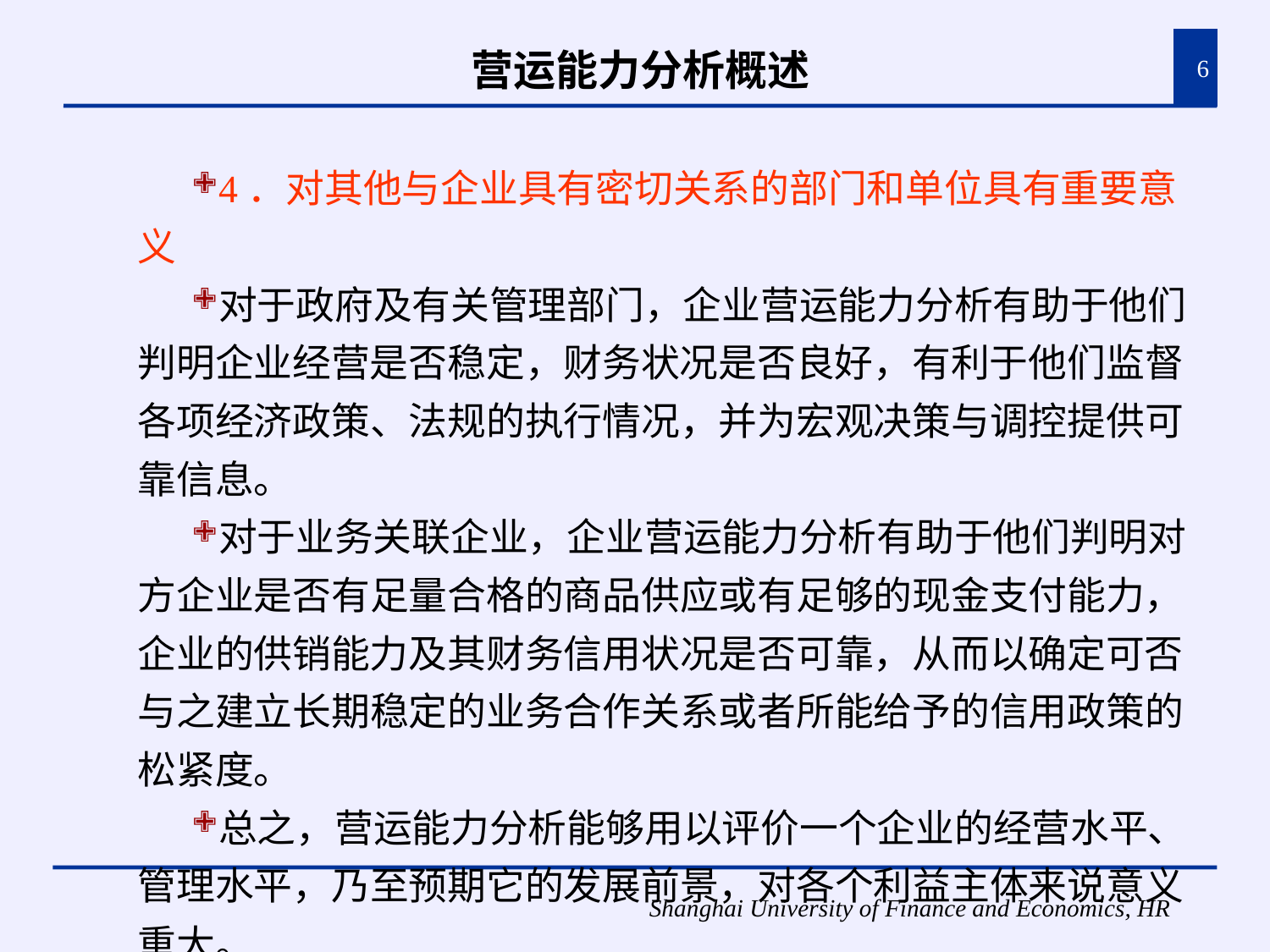

# 营运能力分析概述
6
4．对其他与企业具有密切关系的部门和单位具有重要意义
对于政府及有关管理部门，企业营运能力分析有助于他们判明企业经营是否稳定，财务状况是否良好，有利于他们监督各项经济政策、法规的执行情况，并为宏观决策与调控提供可靠信息。
对于业务关联企业，企业营运能力分析有助于他们判明对方企业是否有足量合格的商品供应或有足够的现金支付能力，企业的供销能力及其财务信用状况是否可靠，从而以确定可否与之建立长期稳定的业务合作关系或者所能给予的信用政策的松紧度。
总之，营运能力分析能够用以评价一个企业的经营水平、管理水平，乃至预期它的发展前景，对各个利益主体来说意义重大。